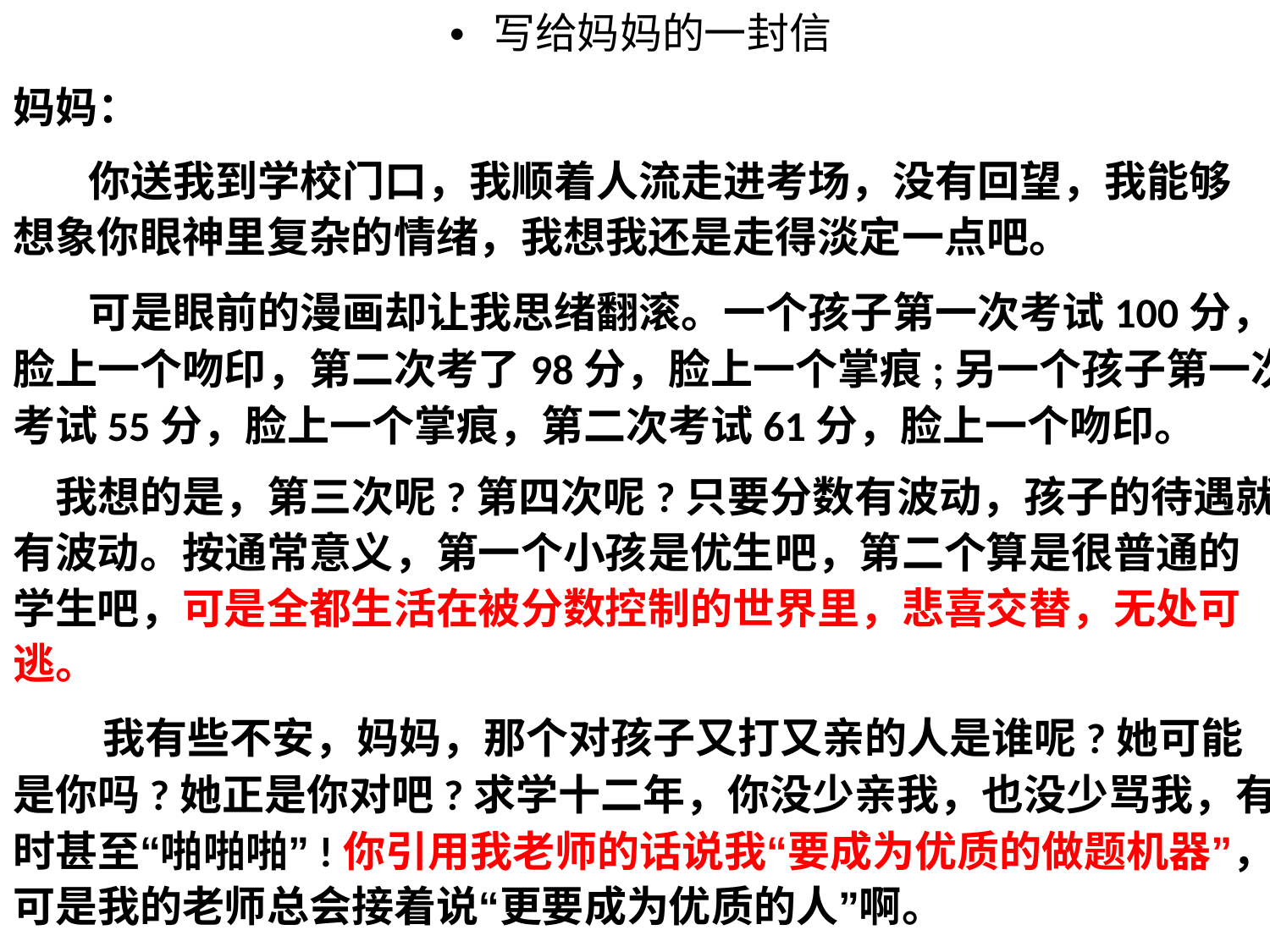

• 写给妈妈的一封信
妈妈：
你送我到学校门口，我顺着人流走进考场，没有回望，我能够
想象你眼神里复杂的情绪，我想我还是走得淡定一点吧。
可是眼前的漫画却让我思绪翻滚。一个孩子第一次考试100分，
脸上一个吻印，第二次考了98分，脸上一个掌痕;另一个孩子第一次
考试55分，脸上一个掌痕，第二次考试61分，脸上一个吻印。
我想的是，第三次呢?第四次呢?只要分数有波动，孩子的待遇就
有波动。按通常意义，第一个小孩是优生吧，第二个算是很普通的
学生吧，可是全都生活在被分数控制的世界里，悲喜交替，无处可
逃。
我有些不安，妈妈，那个对孩子又打又亲的人是谁呢?她可能
是你吗?她正是你对吧?求学十二年，你没少亲我，也没少骂我，有
时甚至“啪啪啪”!你引用我老师的话说我“要成为优质的做题机器”，
可是我的老师总会接着说“更要成为优质的人”啊。